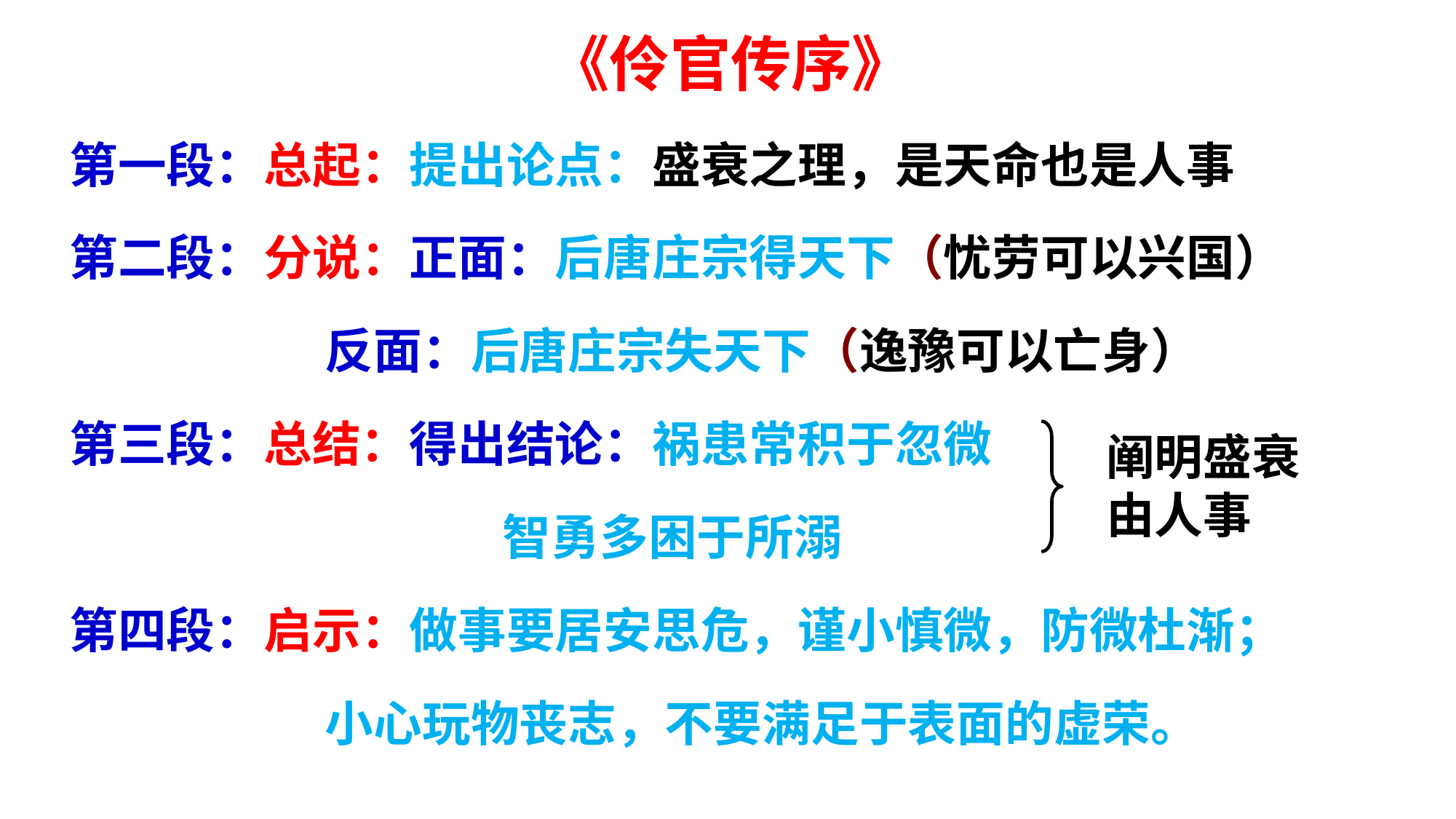

《伶官传序》
第一段：总起：提出论点：盛衰之理，是天命也是人事
第二段：分说：正面：后唐庄宗得天下（忧劳可以兴国）
                      反面：后唐庄宗失天下（逸豫可以亡身）
第三段：总结：得出结论：祸患常积于忽微
                                      智勇多困于所溺
第四段：启示：做事要居安思危，谨小慎微，防微杜渐；
                      小心玩物丧志，不要满足于表面的虚荣。

阐明盛衰由人事